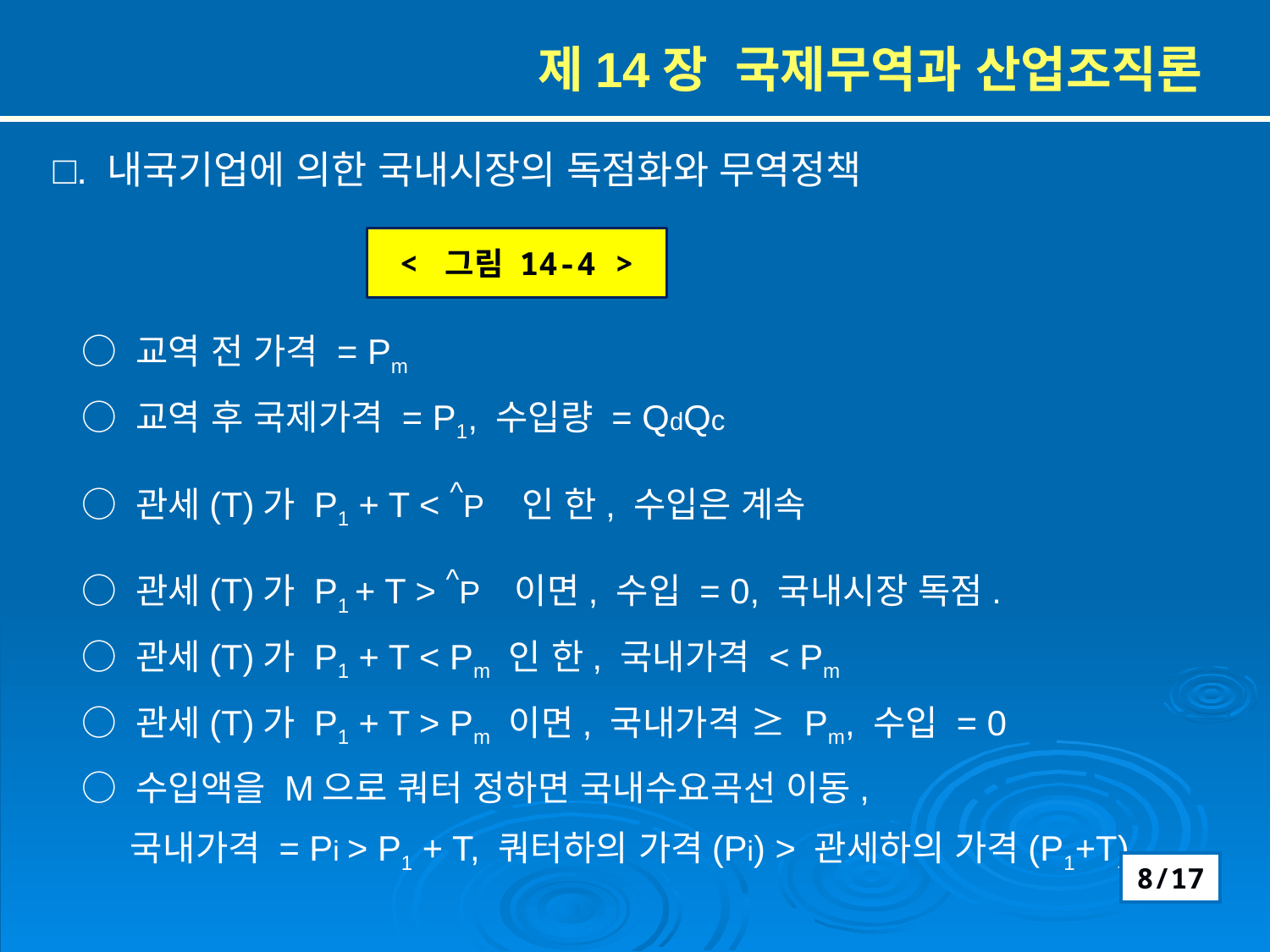

제14장  국제무역과 산업조직론

 □. 내국기업에 의한 국내시장의 독점화와 무역정책

    ○ 교역 전 가격 = Pm
    ○ 교역 후 국제가격 = P1, 수입량 = QdQc
    ○ 관세(T)가 P1 + T < ^P   인 한, 수입은 계속
    ○ 관세(T)가 P1 + T > ^P   이면, 수입 = 0, 국내시장 독점.
    ○ 관세(T)가 P1 + T < Pm 인 한, 국내가격 < Pm
    ○ 관세(T)가 P1 + T > Pm 이면, 국내가격 ≥ Pm, 수입 = 0
    ○ 수입액을 M으로 쿼터 정하면 국내수요곡선 이동,
        국내가격 = Pi > P1 + T, 쿼터하의 가격(Pi) > 관세하의 가격(P1+T)
< 그림 14-4 >
8/17